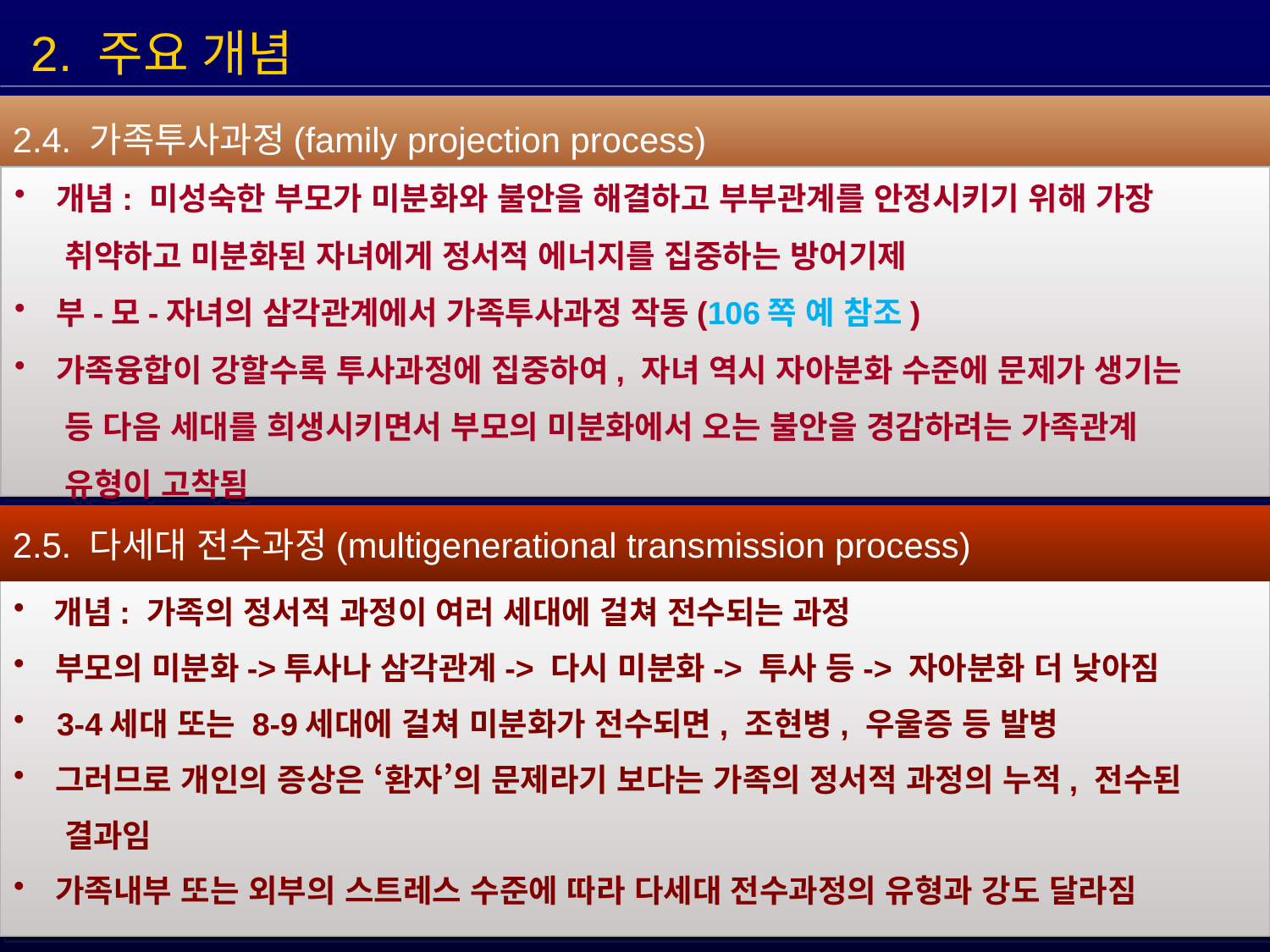

2. 주요 개념

2.4. 가족투사과정(family projection process)
 개념: 미성숙한 부모가 미분화와 불안을 해결하고 부부관계를 안정시키기 위해 가장
  취약하고 미분화된 자녀에게 정서적 에너지를 집중하는 방어기제
 부-모-자녀의 삼각관계에서 가족투사과정 작동(106쪽 예 참조)
 가족융합이 강할수록 투사과정에 집중하여, 자녀 역시 자아분화 수준에 문제가 생기는
  등 다음 세대를 희생시키면서 부모의 미분화에서 오는 불안을 경감하려는 가족관계
  유형이 고착됨
2.5. 다세대 전수과정(multigenerational transmission process)
 개념: 가족의 정서적 과정이 여러 세대에 걸쳐 전수되는 과정
 부모의 미분화->투사나 삼각관계-> 다시 미분화-> 투사 등-> 자아분화 더 낮아짐
  3-4세대 또는 8-9세대에 걸쳐 미분화가 전수되면, 조현병, 우울증 등 발병
 그러므로 개인의 증상은 ‘환자’의 문제라기 보다는 가족의 정서적 과정의 누적, 전수된
  결과임
 가족내부 또는 외부의 스트레스 수준에 따라 다세대 전수과정의 유형과 강도 달라짐